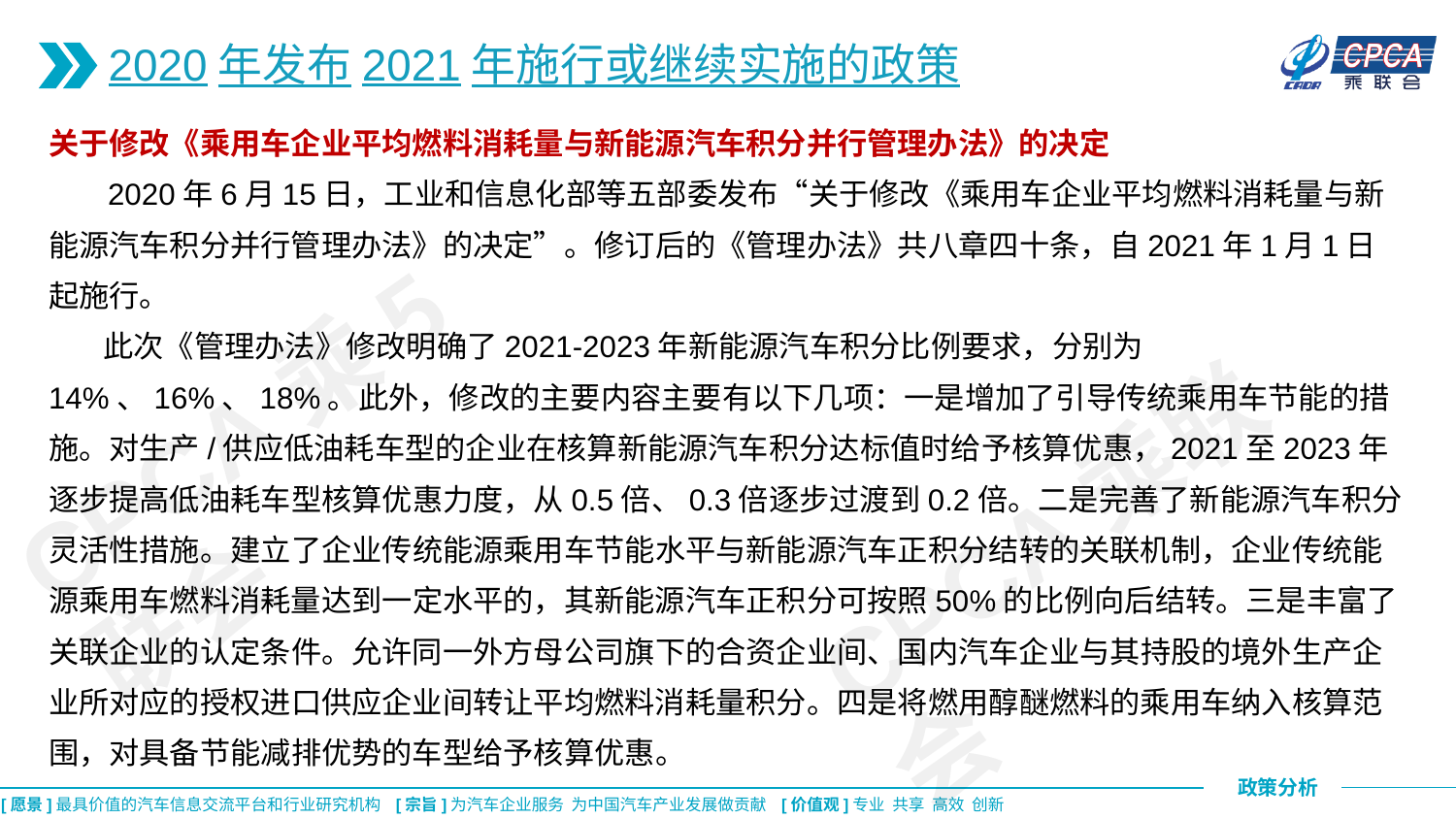

2020年发布2021年施行或继续实施的政策
关于修改《乘用车企业平均燃料消耗量与新能源汽车积分并行管理办法》的决定
       2020年6月15日，工业和信息化部等五部委发布“关于修改《乘用车企业平均燃料消耗量与新能源汽车积分并行管理办法》的决定”。修订后的《管理办法》共八章四十条，自2021年1月1日起施行。
       此次《管理办法》修改明确了2021-2023年新能源汽车积分比例要求，分别为14%、16%、18%。此外，修改的主要内容主要有以下几项：一是增加了引导传统乘用车节能的措施。对生产/供应低油耗车型的企业在核算新能源汽车积分达标值时给予核算优惠，2021至2023年逐步提高低油耗车型核算优惠力度，从0.5倍、0.3倍逐步过渡到0.2倍。二是完善了新能源汽车积分灵活性措施。建立了企业传统能源乘用车节能水平与新能源汽车正积分结转的关联机制，企业传统能源乘用车燃料消耗量达到一定水平的，其新能源汽车正积分可按照50%的比例向后结转。三是丰富了关联企业的认定条件。允许同一外方母公司旗下的合资企业间、国内汽车企业与其持股的境外生产企业所对应的授权进口供应企业间转让平均燃料消耗量积分。四是将燃用醇醚燃料的乘用车纳入核算范围，对具备节能减排优势的车型给予核算优惠。
CPCA乘5联会
CPCA乘联会